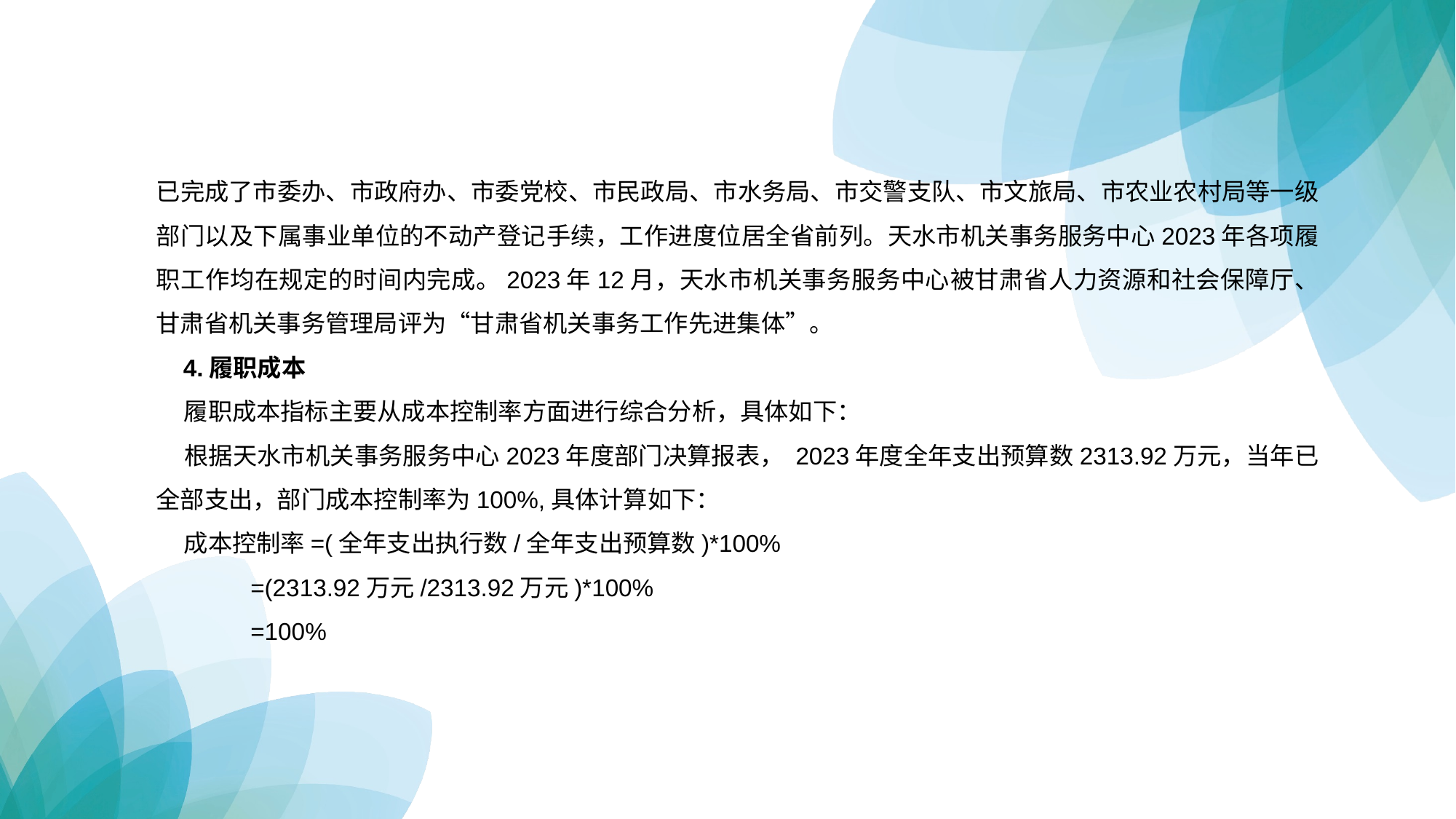

已完成了市委办、市政府办、市委党校、市民政局、市水务局、市交警支队、市文旅局、市农业农村局等一级部门以及下属事业单位的不动产登记手续，工作进度位居全省前列。天水市机关事务服务中心2023年各项履职工作均在规定的时间内完成。2023年12月，天水市机关事务服务中心被甘肃省人力资源和社会保障厅、甘肃省机关事务管理局评为“甘肃省机关事务工作先进集体”。
    4.履职成本
    履职成本指标主要从成本控制率方面进行综合分析，具体如下：
    根据天水市机关事务服务中心2023年度部门决算报表， 2023年度全年支出预算数2313.92万元，当年已全部支出，部门成本控制率为100%,具体计算如下：
    成本控制率=(全年支出执行数/全年支出预算数)*100%
              =(2313.92万元/2313.92万元)*100%
              =100%